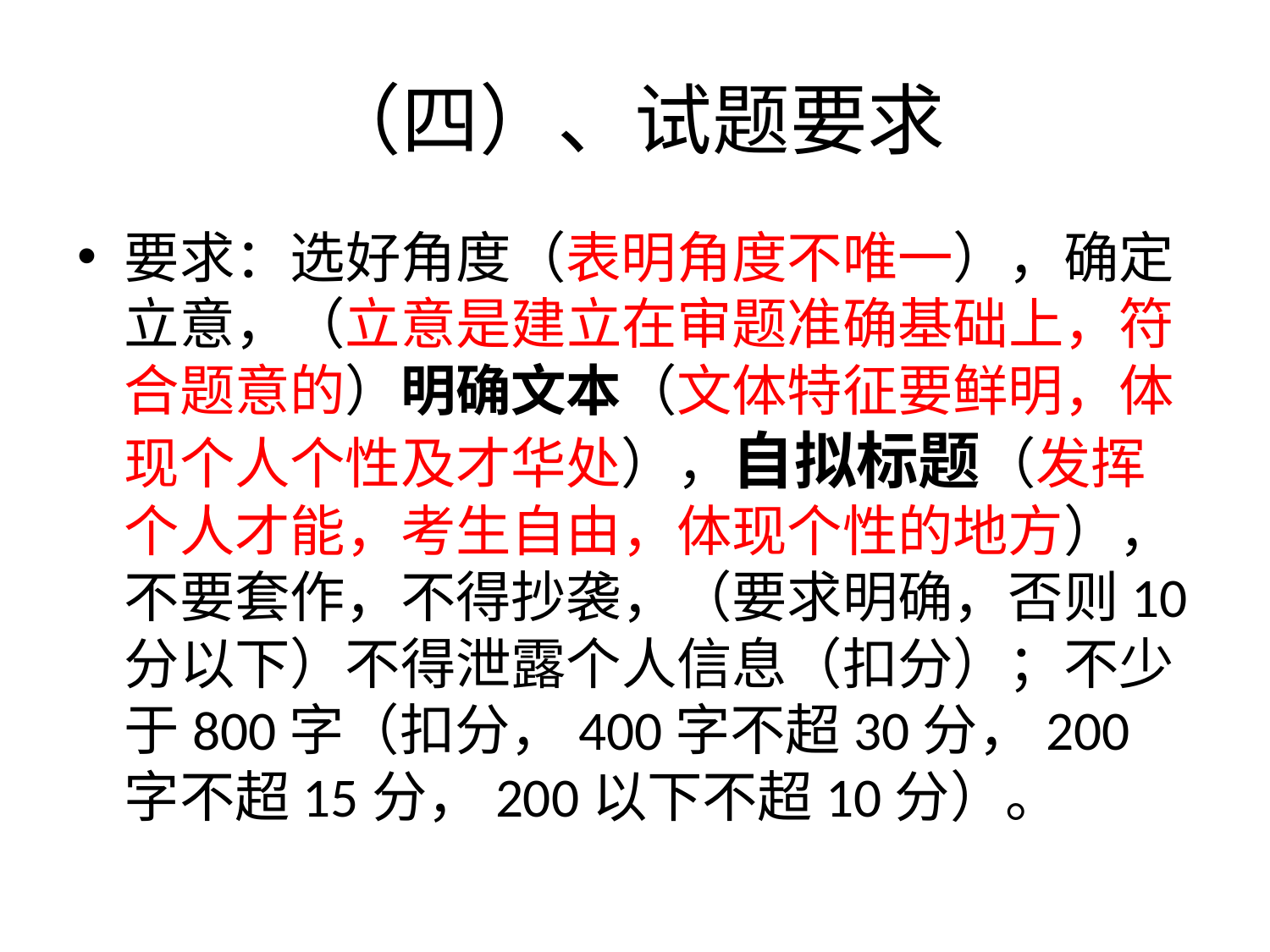

# （四）、试题要求
要求：选好角度（表明角度不唯一），确定立意，（立意是建立在审题准确基础上，符合题意的）明确文本（文体特征要鲜明，体现个人个性及才华处），自拟标题（发挥个人才能，考生自由，体现个性的地方），不要套作，不得抄袭，（要求明确，否则10分以下）不得泄露个人信息（扣分）；不少于800字（扣分，400字不超30分，200字不超15分，200以下不超10分）。